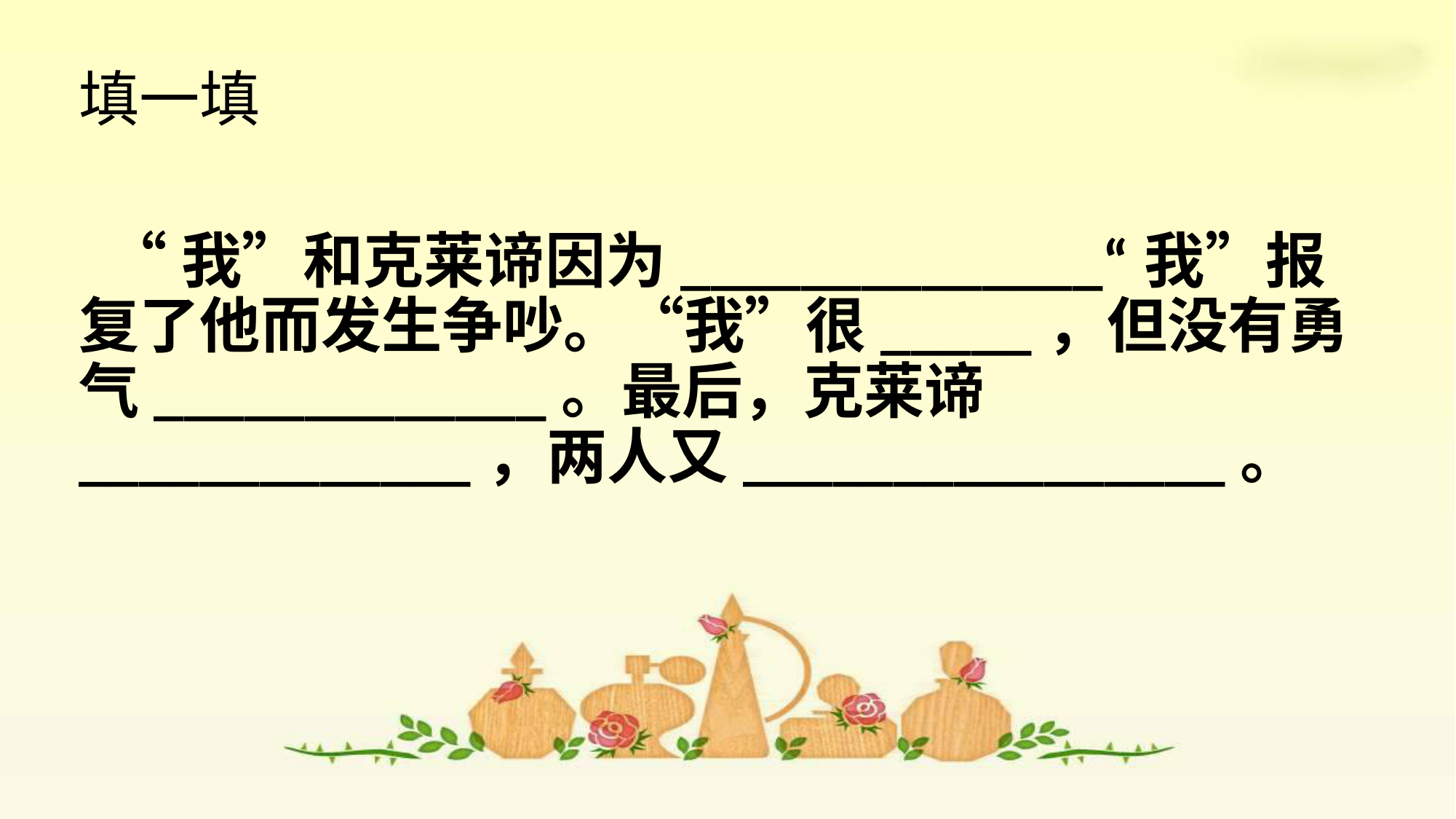

填一填

  “我”和克莱谛因为______________“我”报复了他而发生争吵。“我”很_____，但没有勇气_____________。最后，克莱谛_____________，两人又________________。